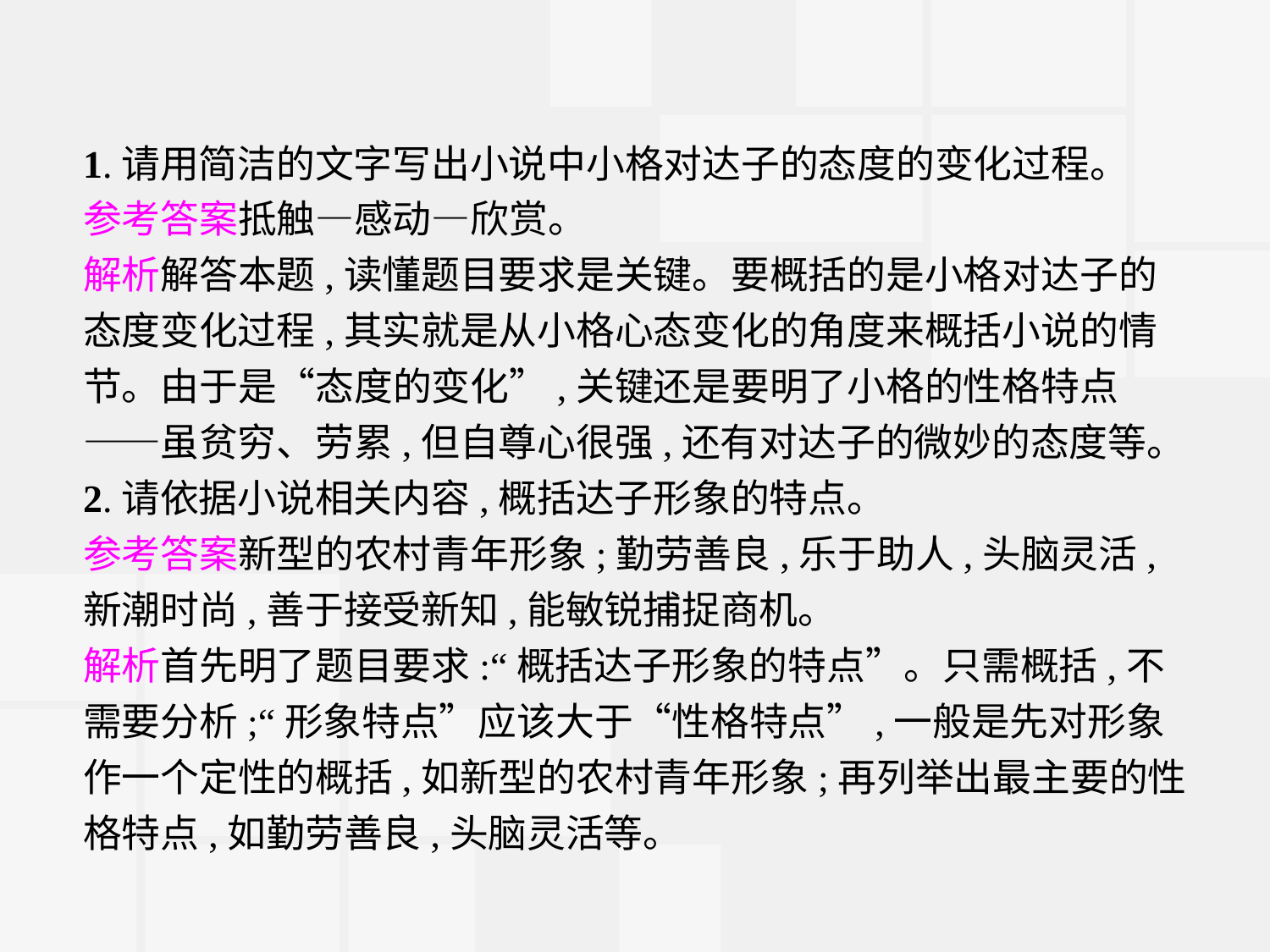

1.请用简洁的文字写出小说中小格对达子的态度的变化过程。
参考答案抵触—感动—欣赏。
解析解答本题,读懂题目要求是关键。要概括的是小格对达子的态度变化过程,其实就是从小格心态变化的角度来概括小说的情节。由于是“态度的变化”,关键还是要明了小格的性格特点——虽贫穷、劳累,但自尊心很强,还有对达子的微妙的态度等。
2.请依据小说相关内容,概括达子形象的特点。
参考答案新型的农村青年形象;勤劳善良,乐于助人,头脑灵活,新潮时尚,善于接受新知,能敏锐捕捉商机。
解析首先明了题目要求:“概括达子形象的特点”。只需概括,不需要分析;“形象特点”应该大于“性格特点”,一般是先对形象作一个定性的概括,如新型的农村青年形象;再列举出最主要的性格特点,如勤劳善良,头脑灵活等。